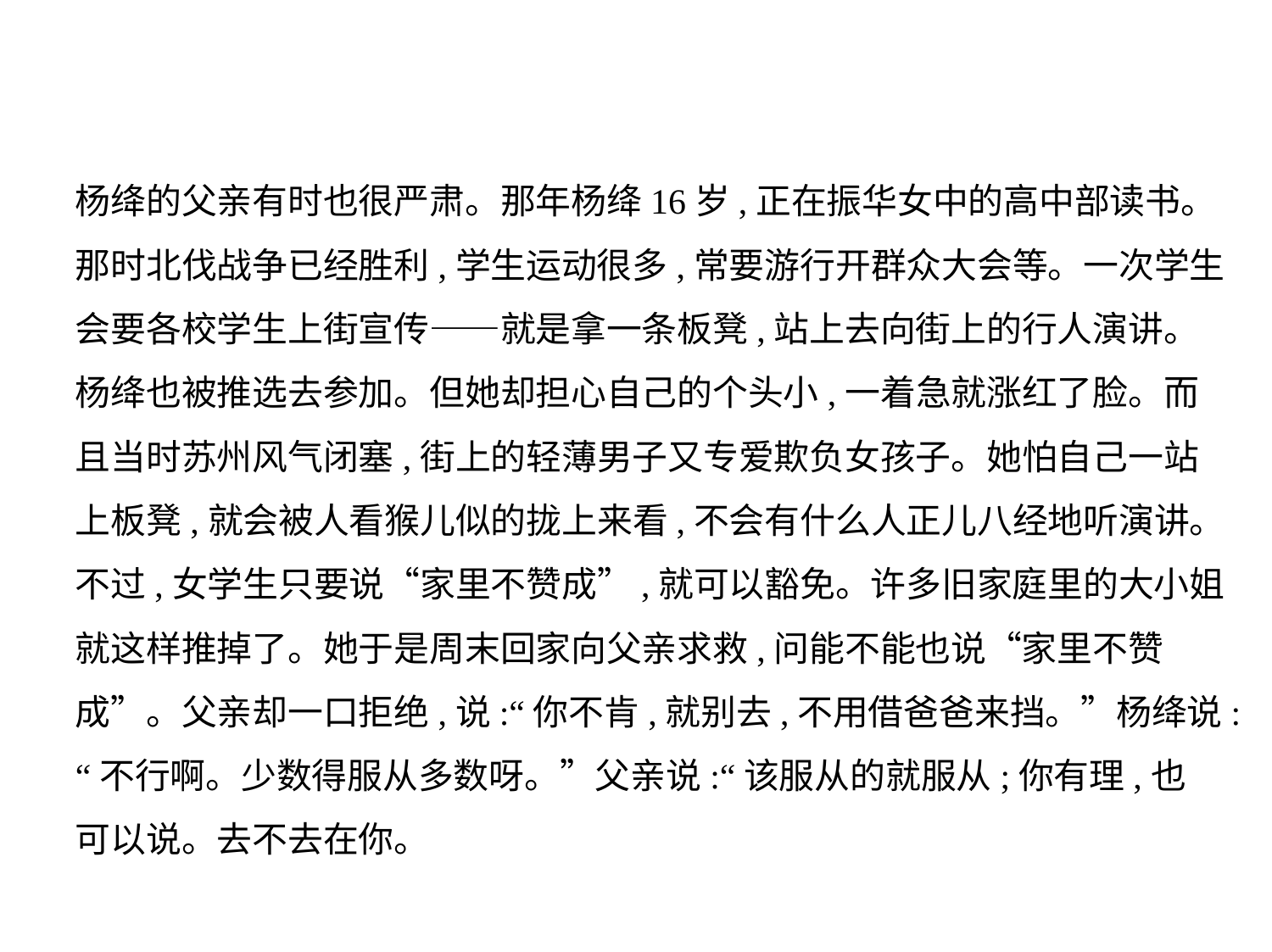

杨绛的父亲有时也很严肃。那年杨绛16岁,正在振华女中的高中部读书。
那时北伐战争已经胜利,学生运动很多,常要游行开群众大会等。一次学生
会要各校学生上街宣传——就是拿一条板凳,站上去向街上的行人演讲。
杨绛也被推选去参加。但她却担心自己的个头小,一着急就涨红了脸。而
且当时苏州风气闭塞,街上的轻薄男子又专爱欺负女孩子。她怕自己一站
上板凳,就会被人看猴儿似的拢上来看,不会有什么人正儿八经地听演讲。
不过,女学生只要说“家里不赞成”,就可以豁免。许多旧家庭里的大小姐
就这样推掉了。她于是周末回家向父亲求救,问能不能也说“家里不赞
成”。父亲却一口拒绝,说:“你不肯,就别去,不用借爸爸来挡。”杨绛说:
“不行啊。少数得服从多数呀。”父亲说:“该服从的就服从;你有理,也
可以说。去不去在你。